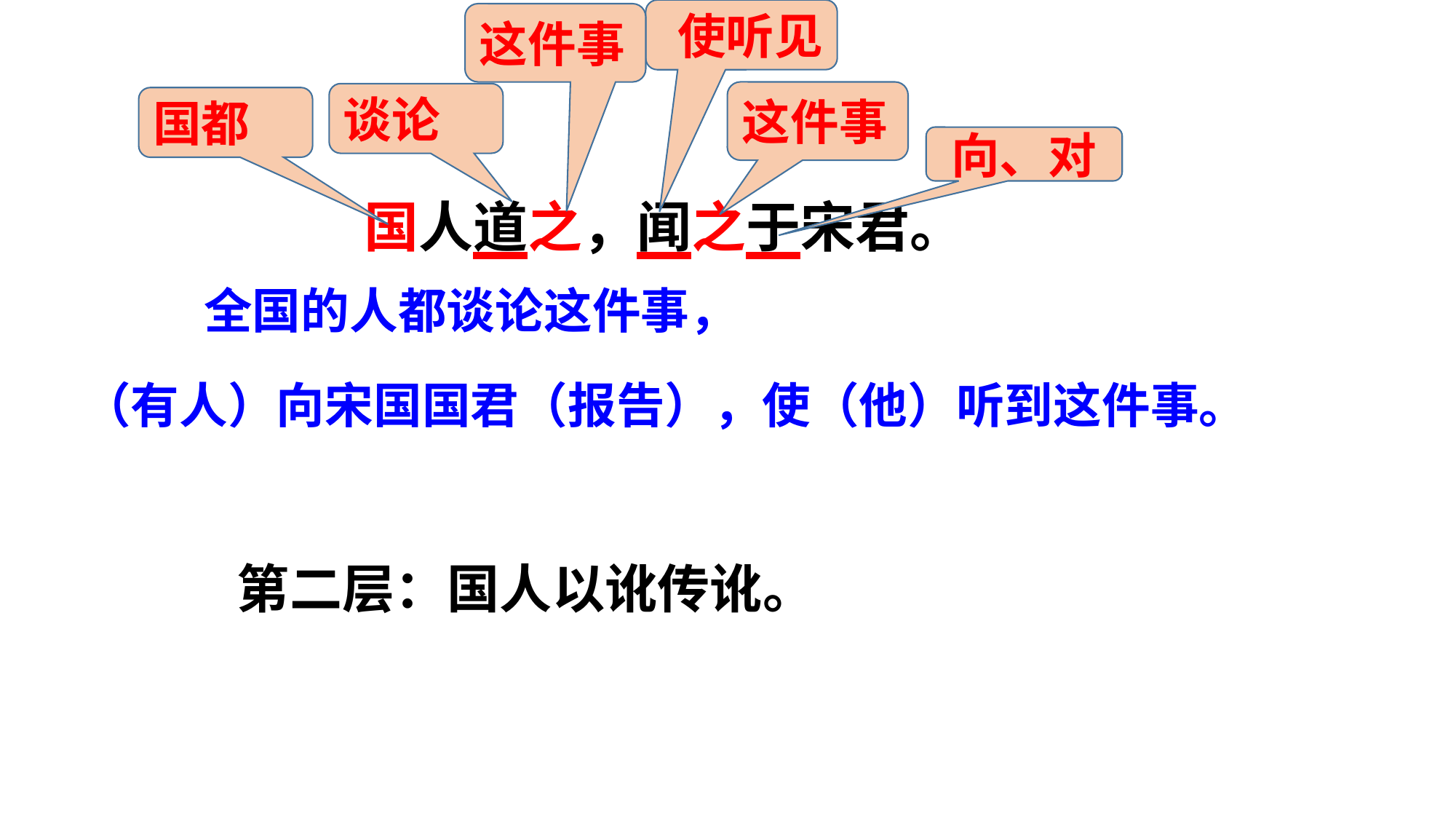

使听见
这件事
这件事
谈论
国都
向、对
国人道之，闻之于宋君。
全国的人都谈论这件事，
（有人）向宋国国君（报告），使（他）听到这件事。
第二层：国人以讹传讹。